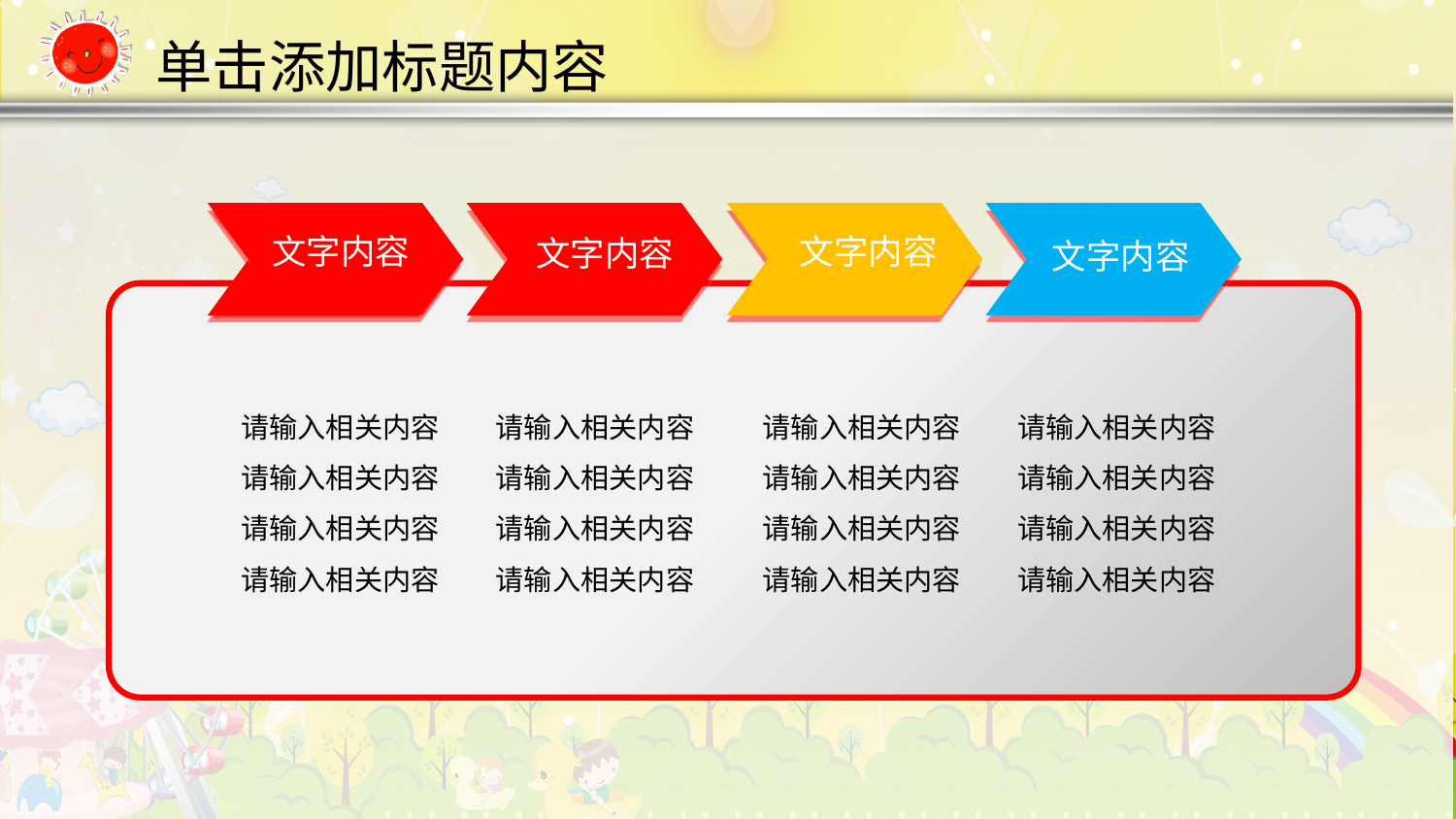

单击添加标题内容

文字内容
文字内容
文字内容
文字内容

请输入相关内容请输入相关内容请输入相关内容请输入相关内容
请输入相关内容请输入相关内容请输入相关内容请输入相关内容
请输入相关内容请输入相关内容请输入相关内容请输入相关内容
请输入相关内容请输入相关内容请输入相关内容请输入相关内容